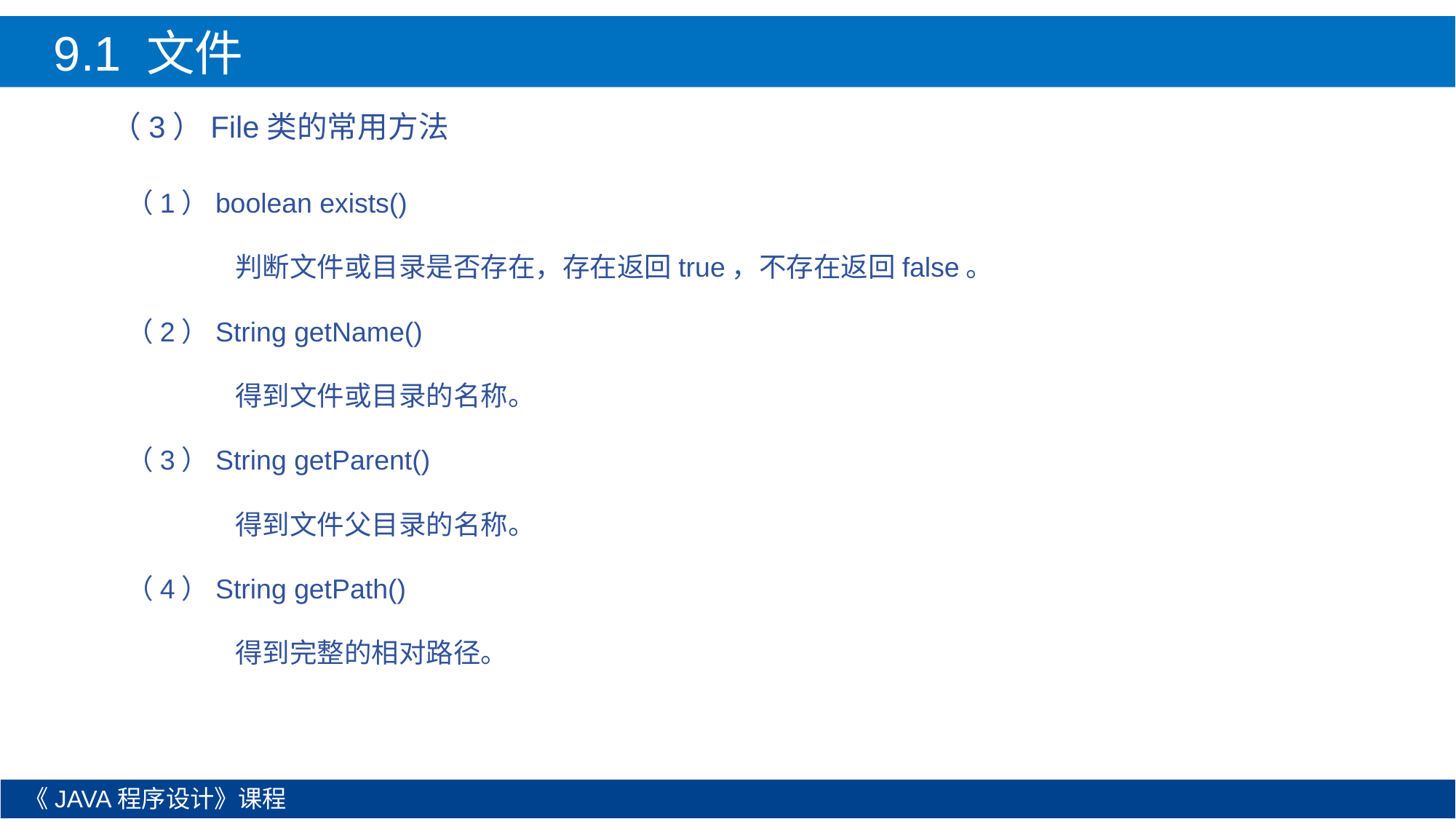

9.1 文件
（3）File类的常用方法
（1）boolean exists()
	判断文件或目录是否存在，存在返回true，不存在返回false。
（2）String getName()
	得到文件或目录的名称。
（3）String getParent()
	得到文件父目录的名称。
（4）String getPath()
	得到完整的相对路径。

《JAVA程序设计》课程